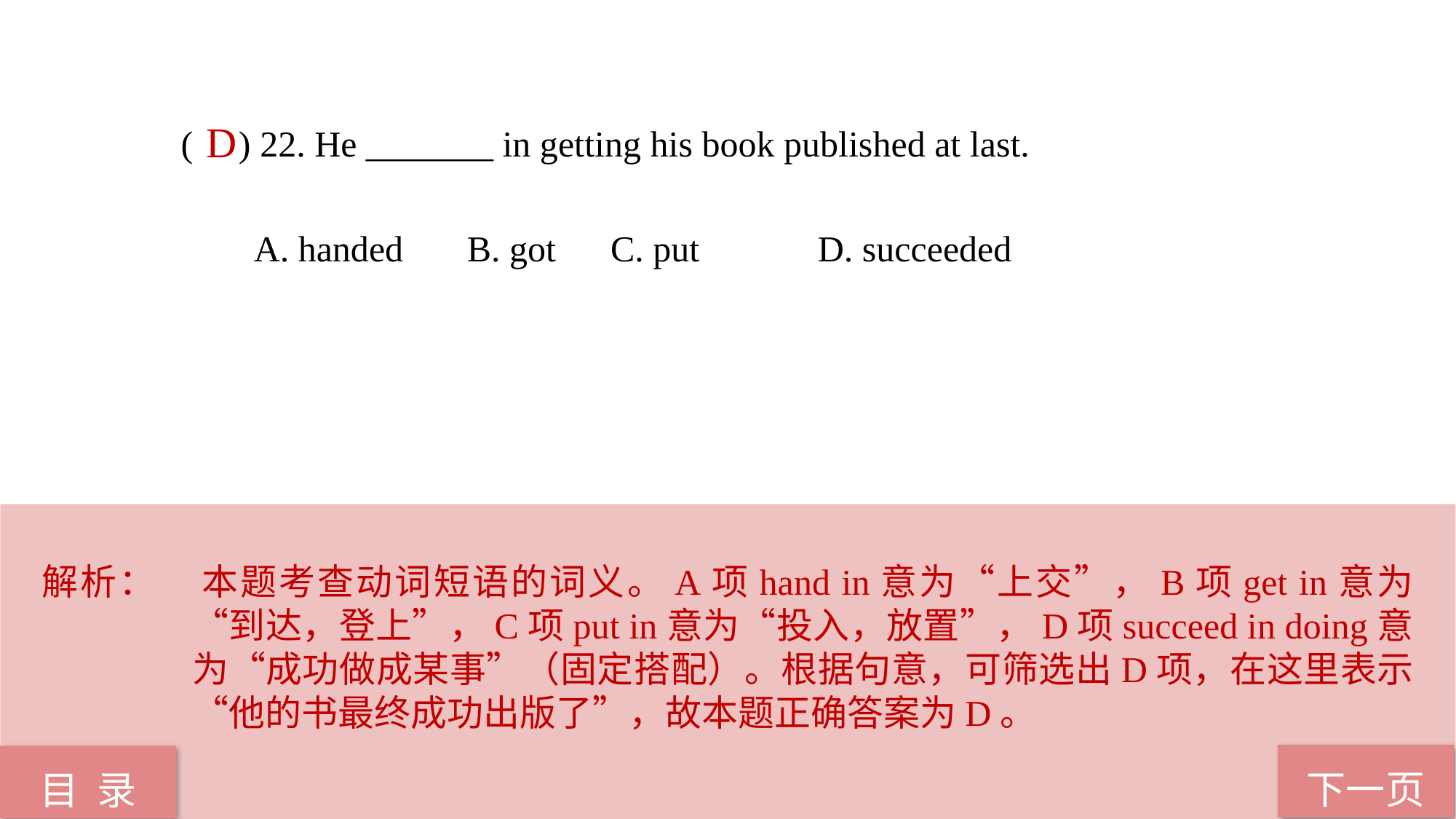

(     ) 22. He _______ in getting his book published at last.

        A. handed       B. got      C. put             D. succeeded
D
解析：	本题考查动词短语的词义。A项hand in意为“上交”，B项get in意为 “到达，登上”，C项put in意为“投入，放置”，D项succeed in doing意为“成功做成某事”（固定搭配）。根据句意，可筛选出D项，在这里表示“他的书最终成功出版了”，故本题正确答案为D。